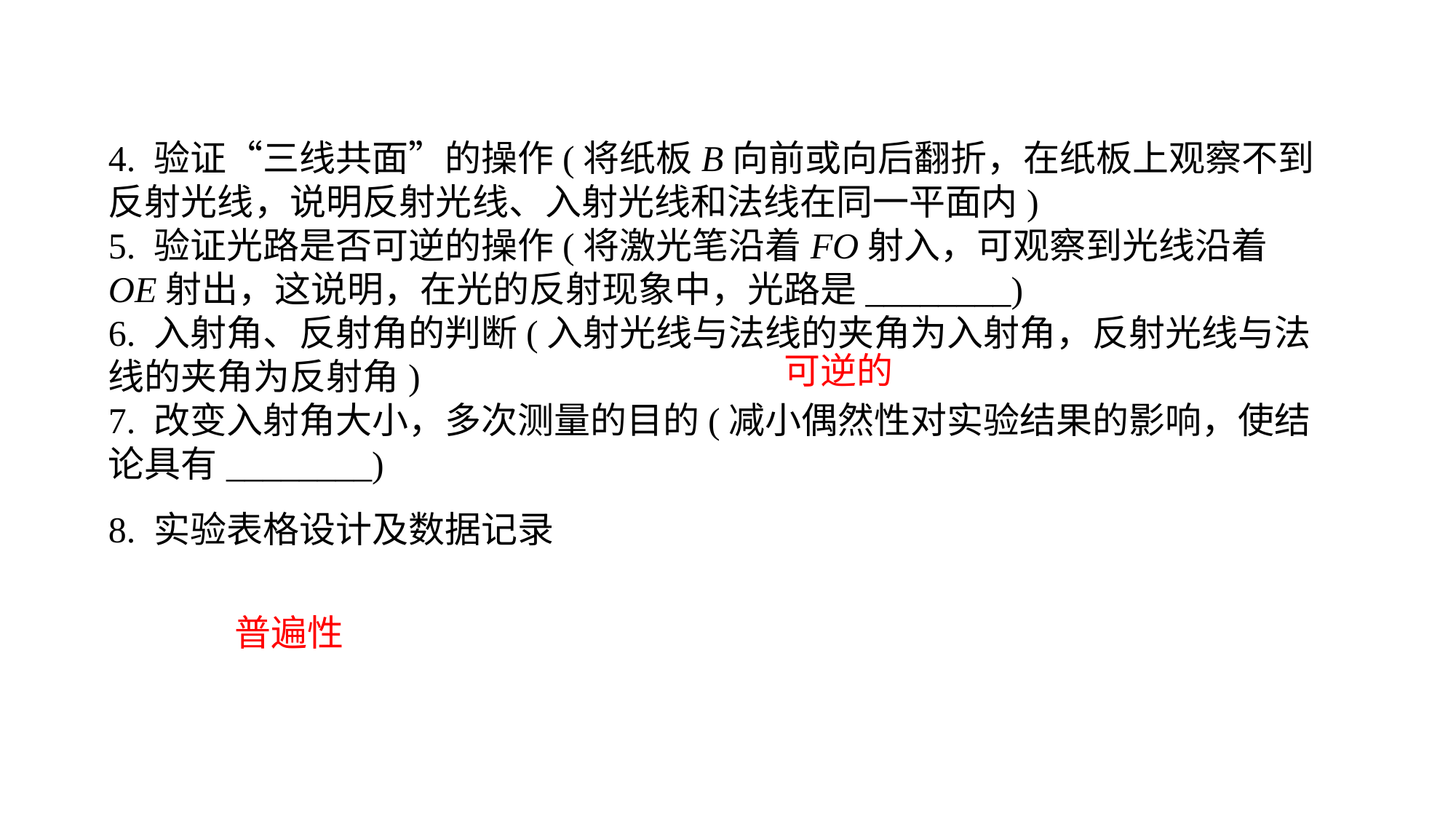

4. 验证“三线共面”的操作(将纸板B向前或向后翻折，在纸板上观察不到反射光线，说明反射光线、入射光线和法线在同一平面内)5. 验证光路是否可逆的操作(将激光笔沿着FO射入，可观察到光线沿着OE射出，这说明，在光的反射现象中，光路是________)6. 入射角、反射角的判断(入射光线与法线的夹角为入射角，反射光线与法线的夹角为反射角)7. 改变入射角大小，多次测量的目的(减小偶然性对实验结果的影响，使结论具有________)8. 实验表格设计及数据记录
可逆的
普遍性